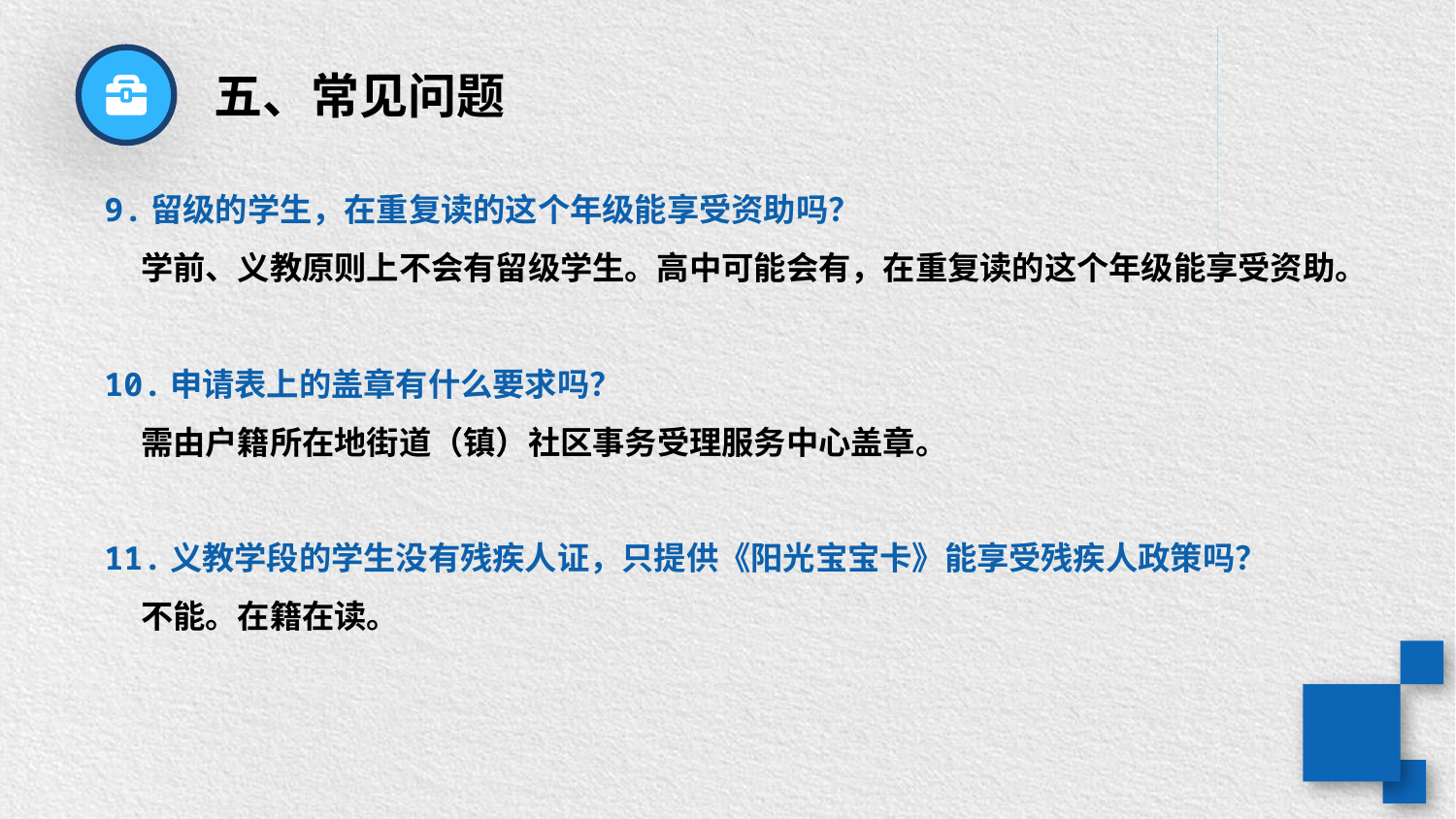

五、常见问题

9.留级的学生，在重复读的这个年级能享受资助吗？
    学前、义教原则上不会有留级学生。高中可能会有，在重复读的这个年级能享受资助。

10.申请表上的盖章有什么要求吗？
    需由户籍所在地街道（镇）社区事务受理服务中心盖章。

11.义教学段的学生没有残疾人证，只提供《阳光宝宝卡》能享受残疾人政策吗？
    不能。在籍在读。